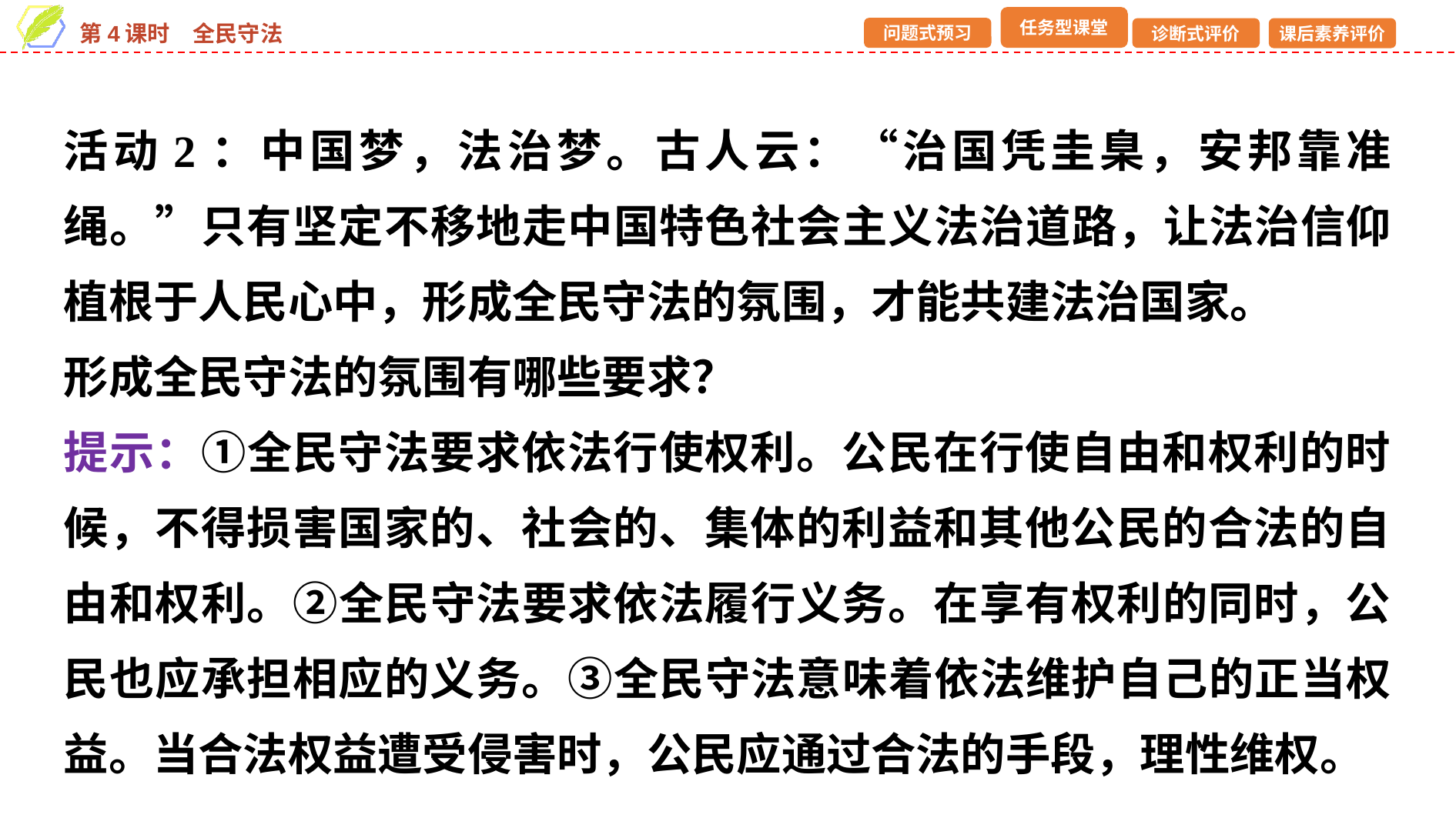

活动2：中国梦，法治梦。古人云：“治国凭圭臬，安邦靠准绳。”只有坚定不移地走中国特色社会主义法治道路，让法治信仰植根于人民心中，形成全民守法的氛围，才能共建法治国家。
形成全民守法的氛围有哪些要求？
提示：①全民守法要求依法行使权利。公民在行使自由和权利的时候，不得损害国家的、社会的、集体的利益和其他公民的合法的自由和权利。②全民守法要求依法履行义务。在享有权利的同时，公民也应承担相应的义务。③全民守法意味着依法维护自己的正当权益。当合法权益遭受侵害时，公民应通过合法的手段，理性维权。